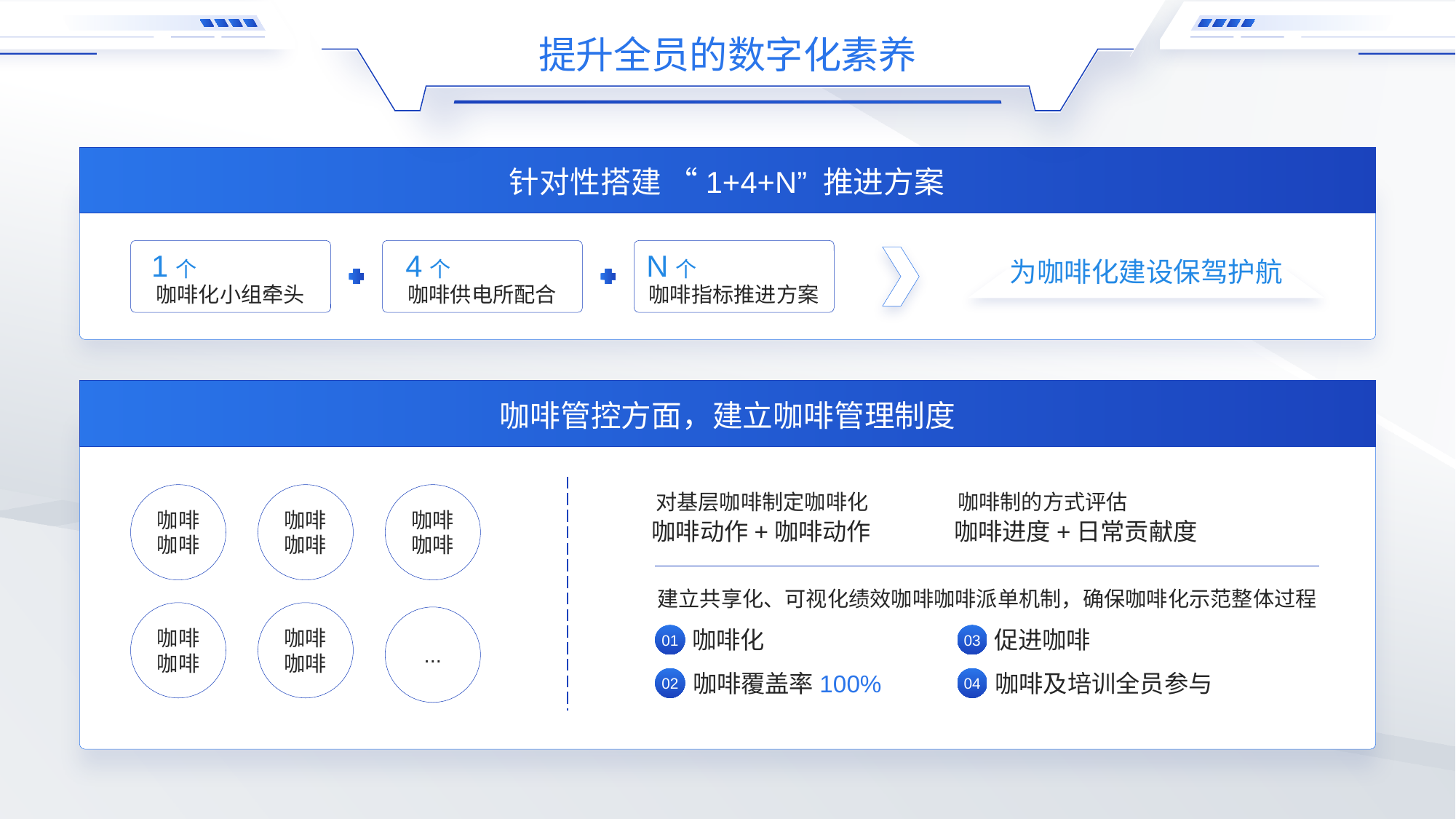

提升全员的数字化素养

针对性搭建 “1+4+N” 推进方案

1个
咖啡化小组牵头

4个
咖啡供电所配合

N个
咖啡指标推进方案

为咖啡化建设保驾护航

咖啡管控方面，建立咖啡管理制度

咖啡
咖啡

咖啡
咖啡

咖啡
咖啡
对基层咖啡制定咖啡化
咖啡动作+咖啡动作
咖啡制的方式评估
咖啡进度+日常贡献度

建立共享化、可视化绩效咖啡咖啡派单机制，确保咖啡化示范整体过程

01
咖啡化

03
促进咖啡

02
咖啡覆盖率100%

04
咖啡及培训全员参与

咖啡
咖啡

咖啡
咖啡

...